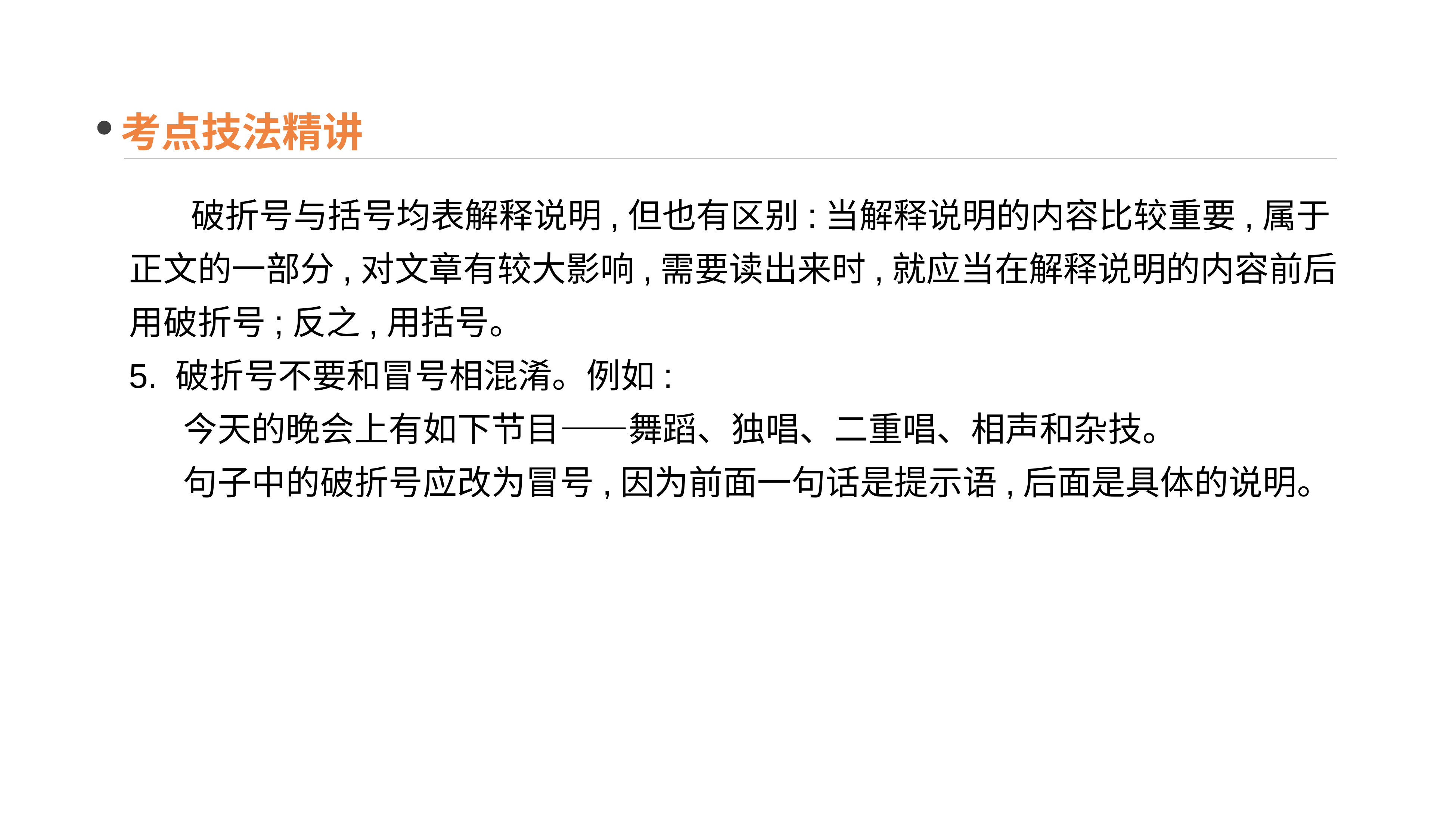

考点技法精讲

       破折号与括号均表解释说明,但也有区别:当解释说明的内容比较重要,属于正文的一部分,对文章有较大影响,需要读出来时,就应当在解释说明的内容前后用破折号;反之,用括号。
5. 破折号不要和冒号相混淆。例如:
      今天的晚会上有如下节目——舞蹈、独唱、二重唱、相声和杂技。
      句子中的破折号应改为冒号,因为前面一句话是提示语,后面是具体的说明。